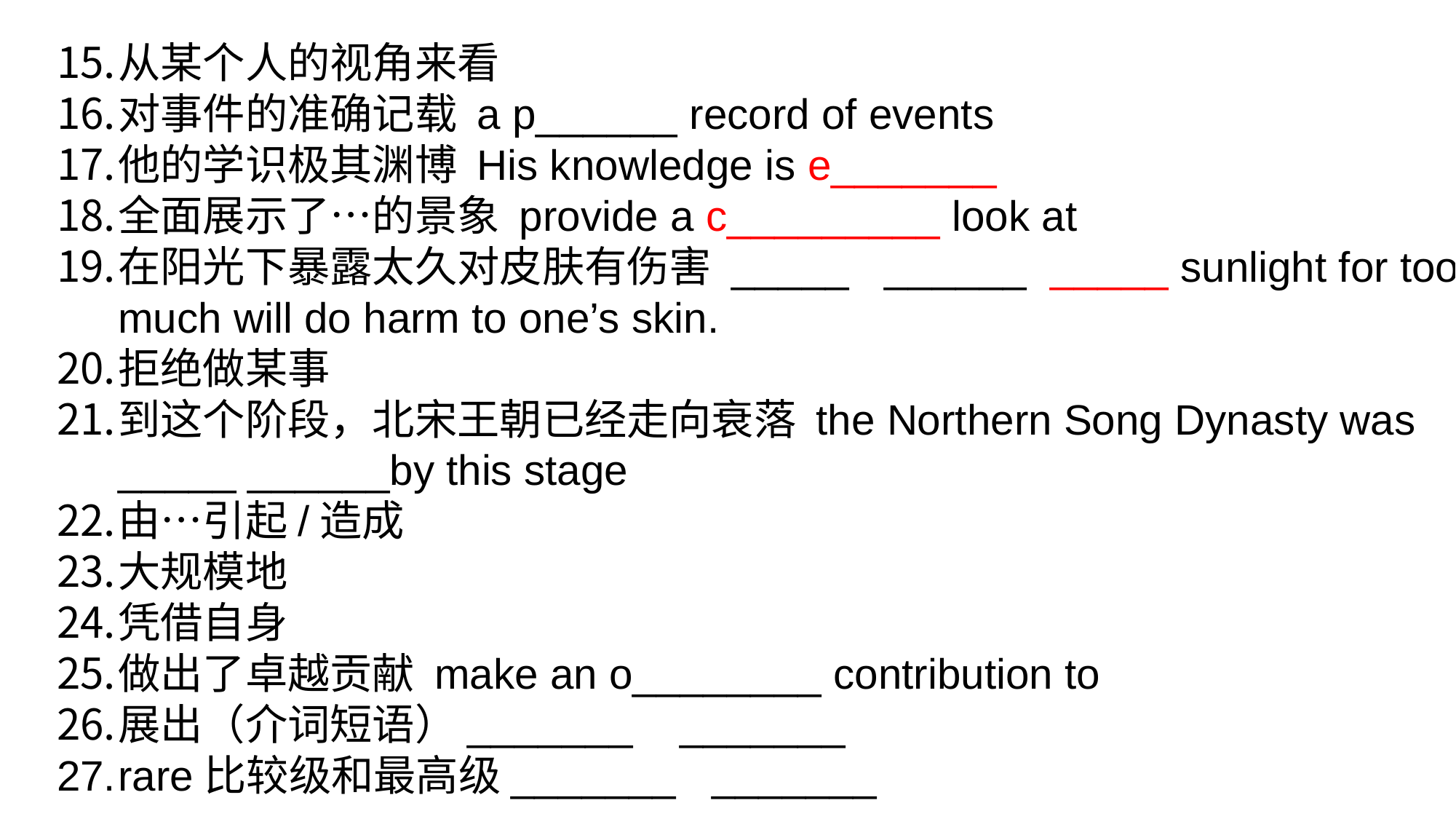

从某个人的视角来看
对事件的准确记载 a p______ record of events
他的学识极其渊博 His knowledge is e_______
全面展示了…的景象 provide a c_________ look at
在阳光下暴露太久对皮肤有伤害 _____   ______  _____ sunlight for too much will do harm to one’s skin.
拒绝做某事
到这个阶段，北宋王朝已经走向衰落 the Northern Song Dynasty was _____ ______by this stage
由…引起/造成
大规模地
凭借自身
做出了卓越贡献 make an o________ contribution to
展出（介词短语）_______    _______
rare比较级和最高级_______   _______